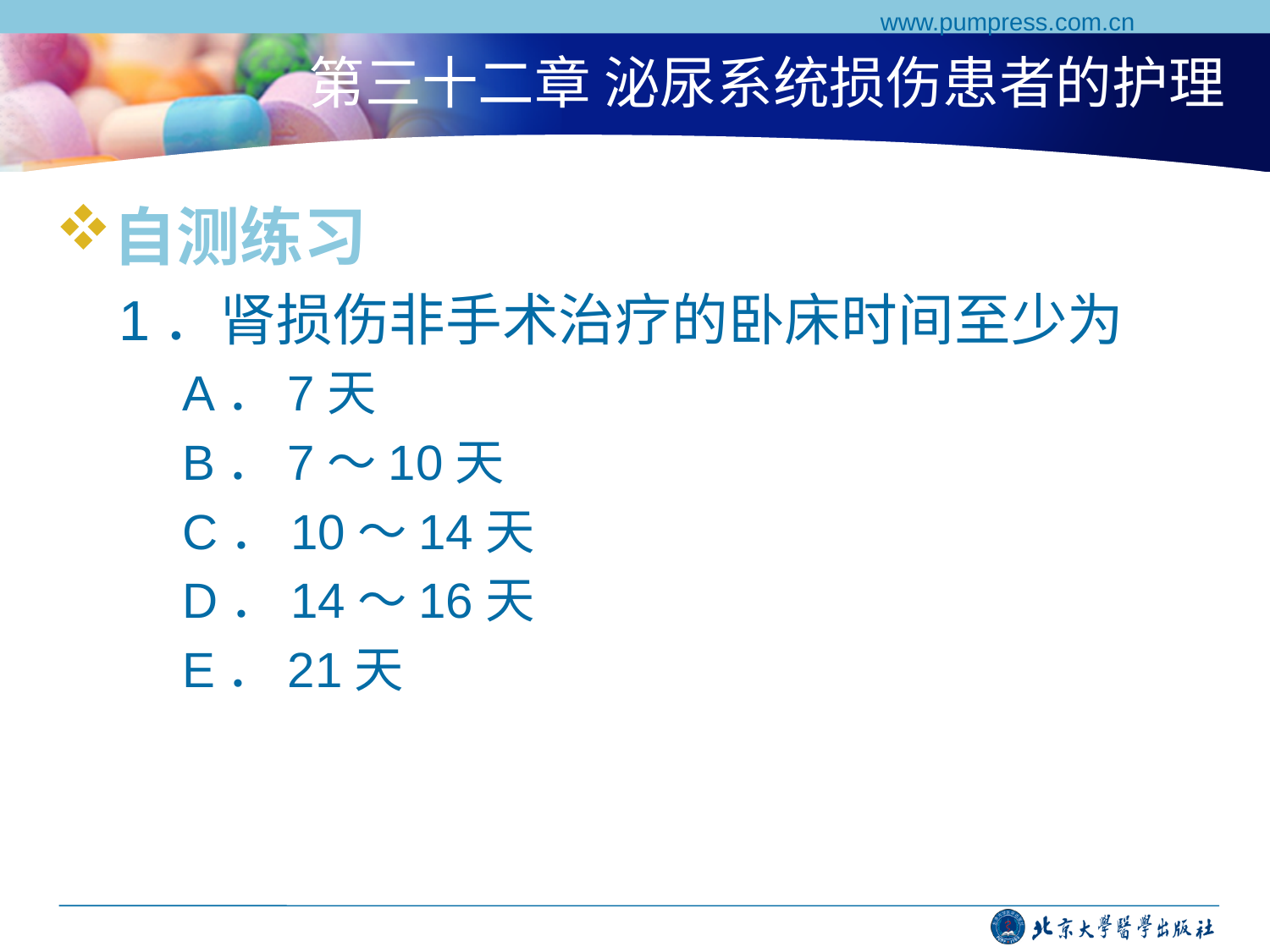

www.pumpress.com.cn
# 第三十二章 泌尿系统损伤患者的护理
自测练习
1．肾损伤非手术治疗的卧床时间至少为
A．7天
B．7～10天
C．10～14天
D．14～16天
E．21天